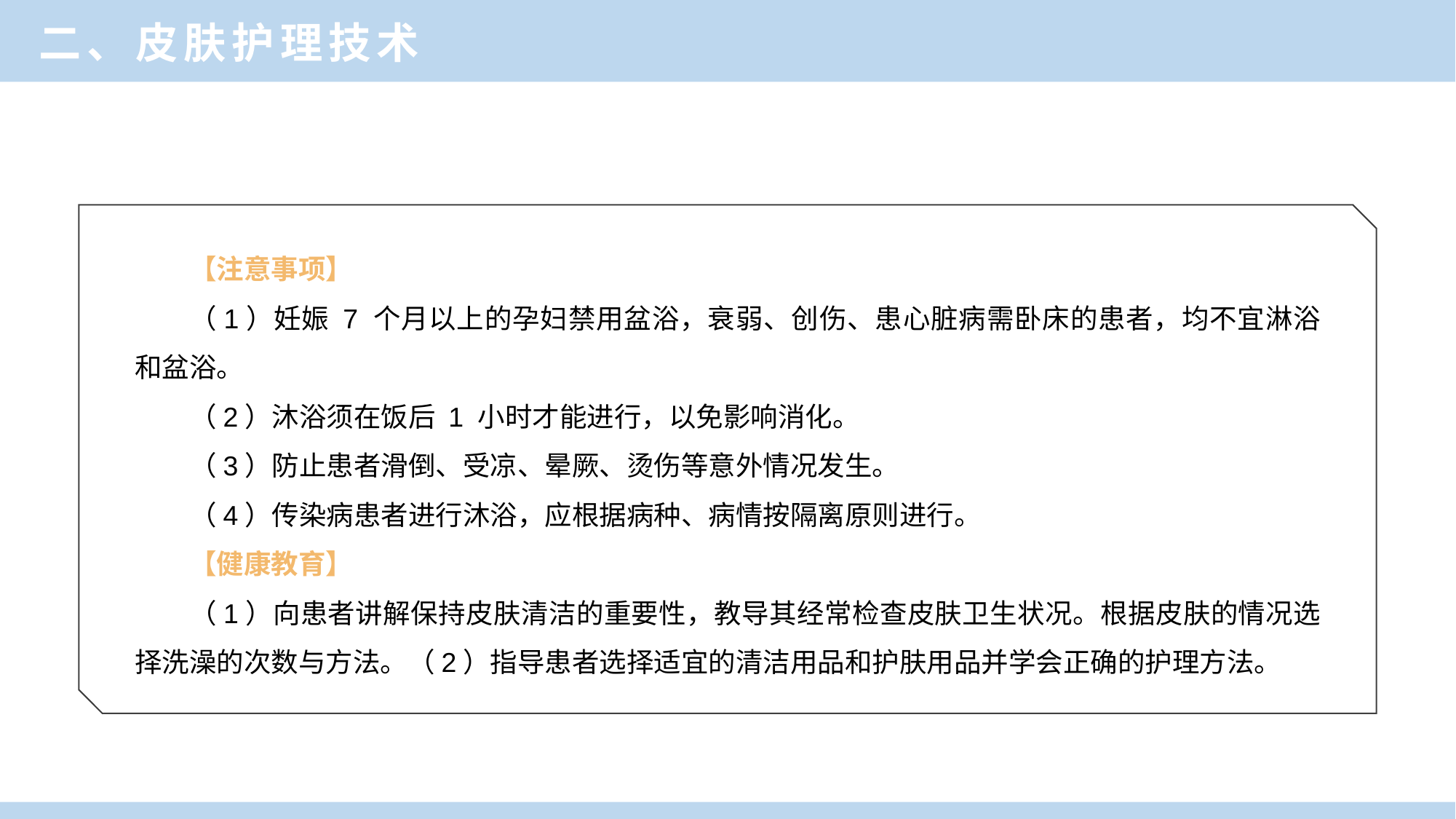

二、皮肤护理技术

【注意事项】
（1）妊娠 7 个月以上的孕妇禁用盆浴，衰弱、创伤、患心脏病需卧床的患者，均不宜淋浴和盆浴。
（2）沐浴须在饭后 1 小时才能进行，以免影响消化。
（3）防止患者滑倒、受凉、晕厥、烫伤等意外情况发生。
（4）传染病患者进行沐浴，应根据病种、病情按隔离原则进行。
【健康教育】
（1）向患者讲解保持皮肤清洁的重要性，教导其经常检查皮肤卫生状况。根据皮肤的情况选择洗澡的次数与方法。（2）指导患者选择适宜的清洁用品和护肤用品并学会正确的护理方法。